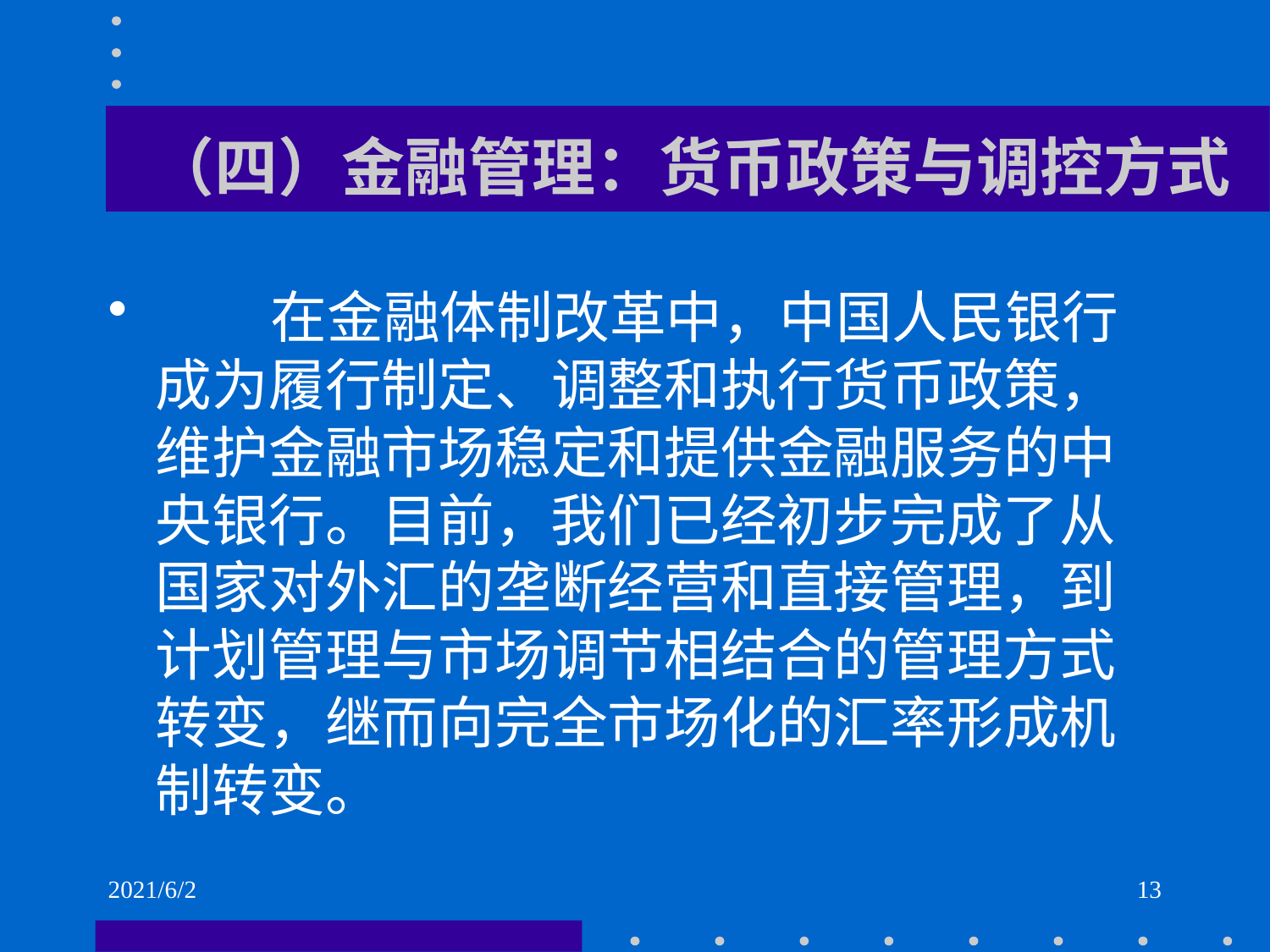

# （四）金融管理：货币政策与调控方式
        在金融体制改革中，中国人民银行成为履行制定、调整和执行货币政策，维护金融市场稳定和提供金融服务的中央银行。目前，我们已经初步完成了从国家对外汇的垄断经营和直接管理，到计划管理与市场调节相结合的管理方式转变，继而向完全市场化的汇率形成机制转变。

2021/6/2
13